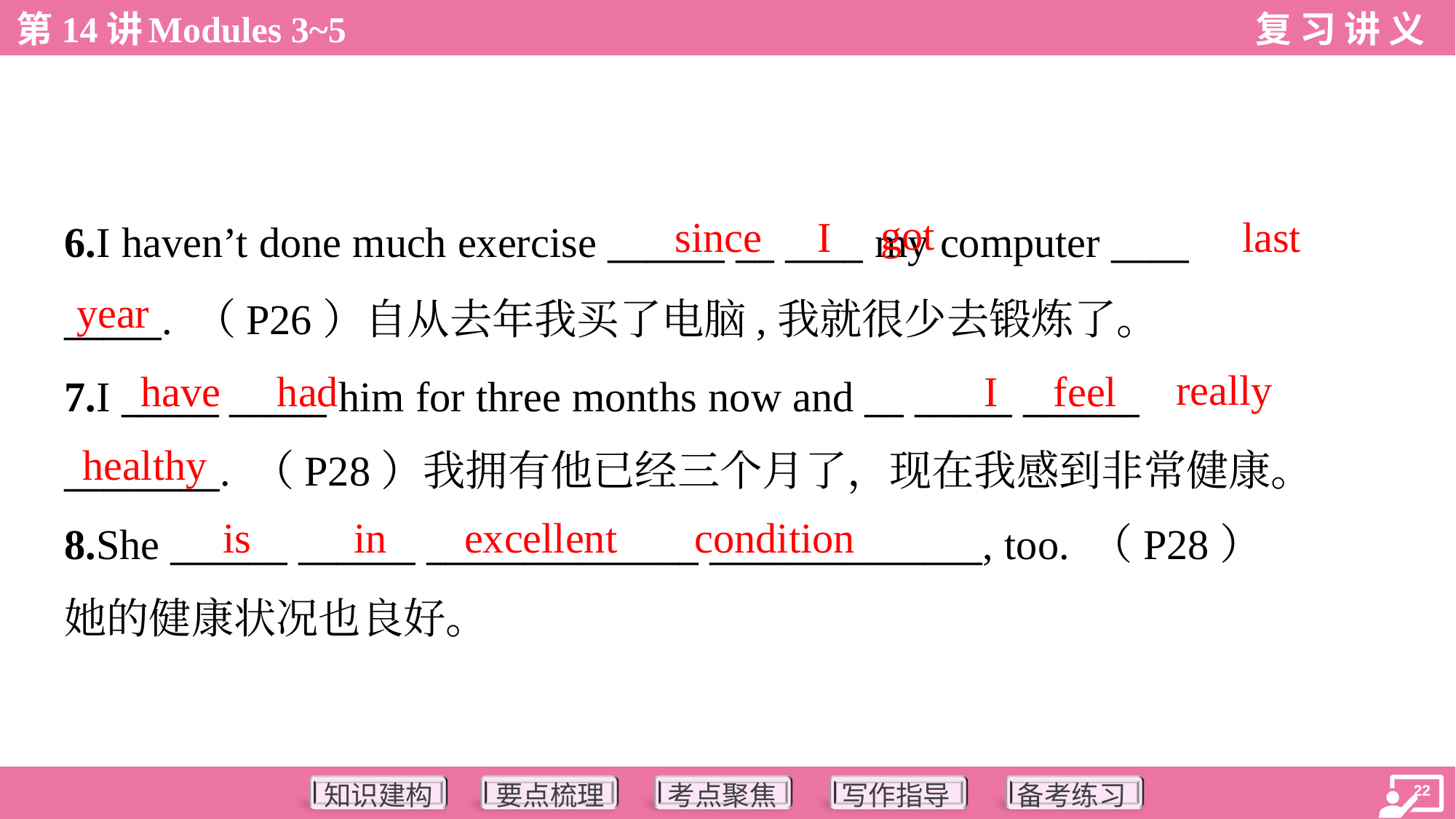

got
since
I
last
6.I haven’t done much exercise ______ __ ____ my computer ____
_____. （P26）自从去年我买了电脑,我就很少去锻炼了。
7.I _____ _____ him for three months now and __ _____ ______
________. （P28）我拥有他已经三个月了，现在我感到非常健康。
year
really
have
had
I
feel
healthy
is  	  in       excellent       condition
8.She ______ ______ ______________ ______________, too. （P28）
她的健康状况也良好。